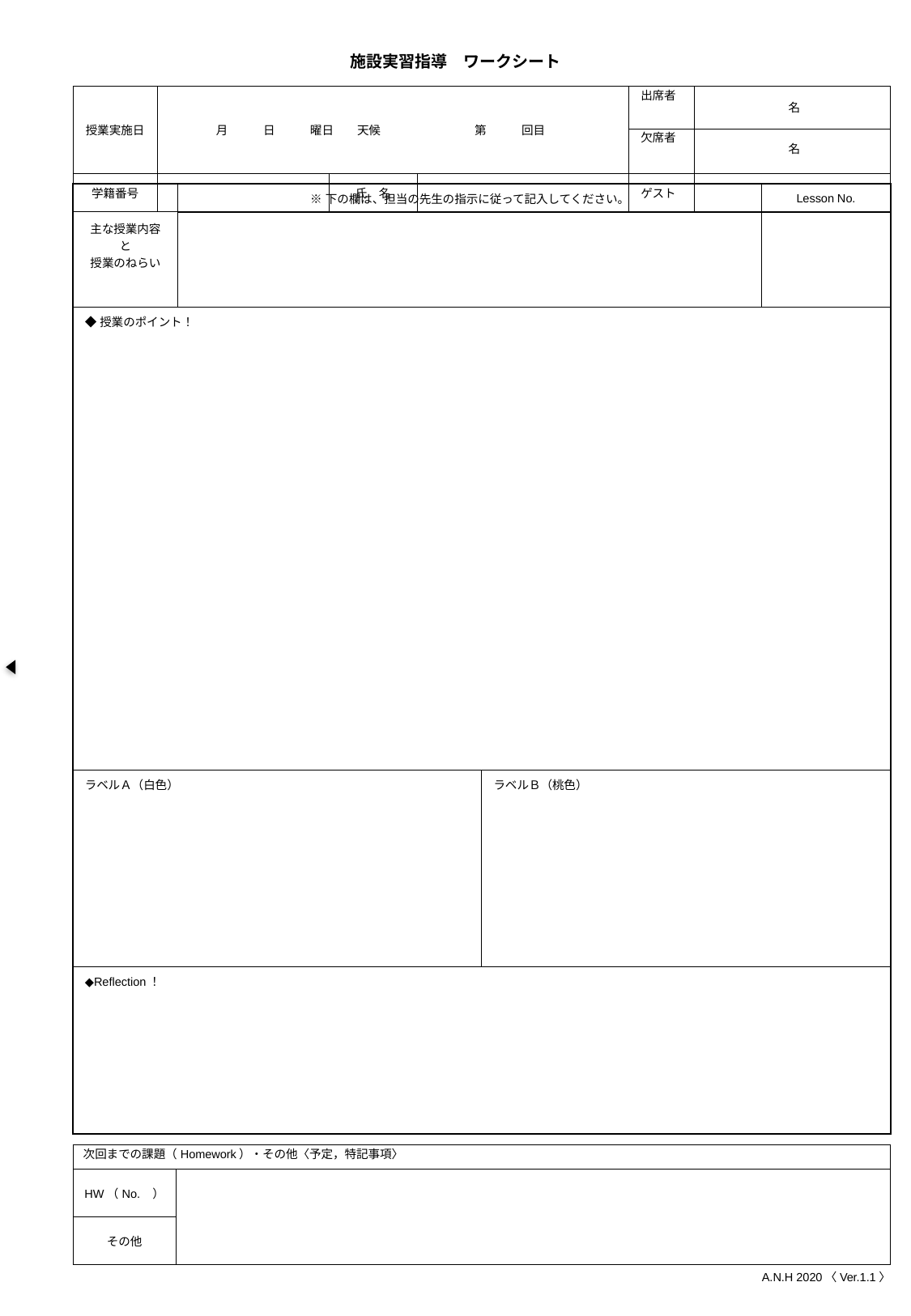

# 施設実習指導　ワークシート
| 授業実施日 | 月　　　日　　　曜日　　天候　　　　　　　　第　　　回目 |  |  | 出席者 | 名 |
| --- | --- | --- | --- | --- | --- |
|  |  |  |  | 欠席者 | 名 |
| 学籍番号 |  | 氏　名 |  | ゲスト |  |
| 主な授業内容 と 授業のねらい | ※下の欄は、担当の先生の指示に従って記入してください。 |  | Lesson No. |
| --- | --- | --- | --- |
|  |  |  |  |
| ◆授業のポイント！ |  |  |  |
| ラベルＡ（白色） |  | ラベルＢ（桃色） |  |
| ◆Reflection！ |  |  |  |

| 次回までの課題（Homework）・その他〈予定，特記事項〉 |  |
| --- | --- |
| HW（No. ） |  |
| その他 |  |

A.N.H 2020〈Ver.1.1〉
２